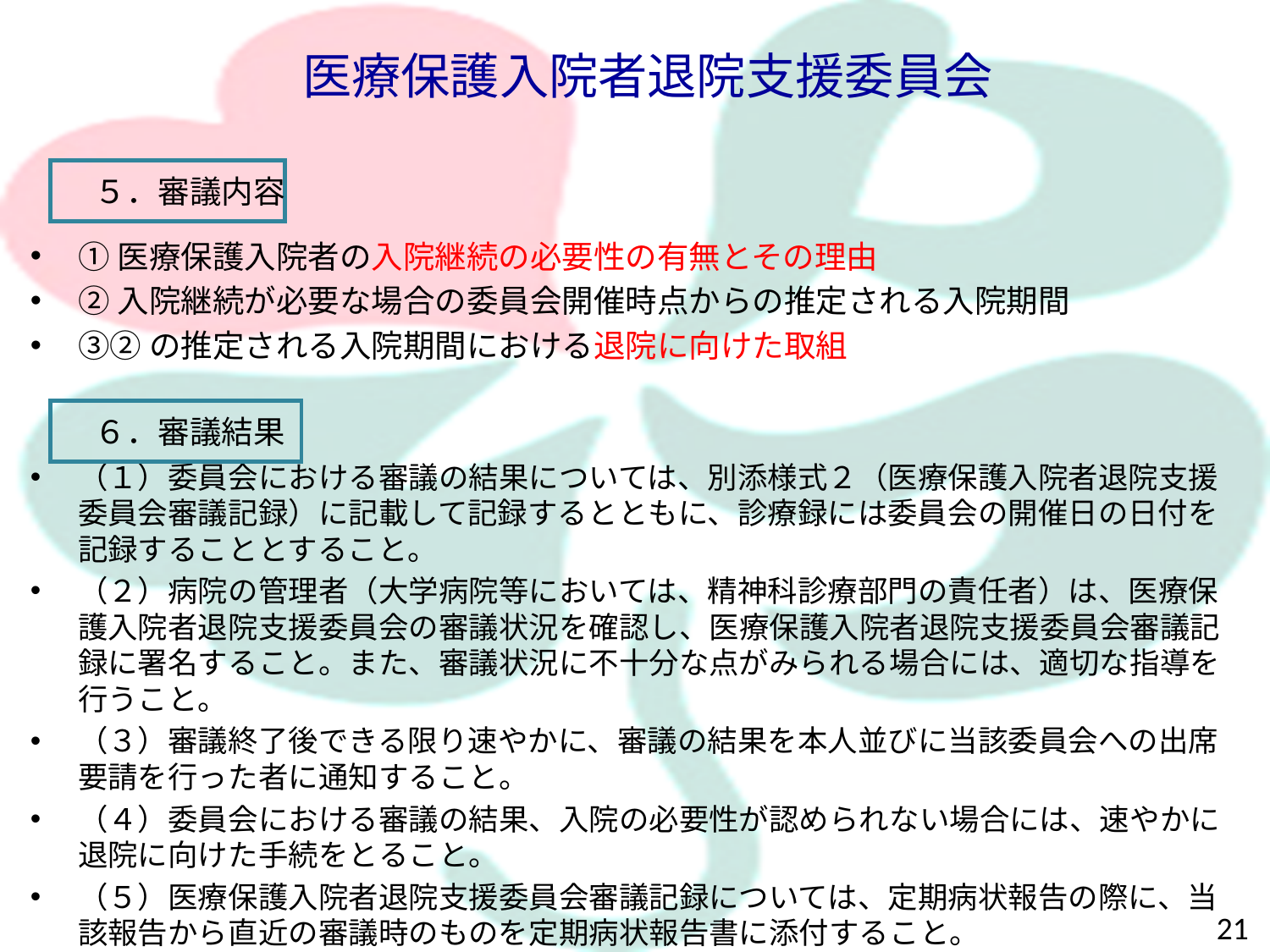

医療保護入院者退院支援委員会

　５．審議内容
①医療保護入院者の入院継続の必要性の有無とその理由
②入院継続が必要な場合の委員会開催時点からの推定される入院期間
③②の推定される入院期間における退院に向けた取組

（１）委員会における審議の結果については、別添様式２（医療保護入院者退院支援委員会審議記録）に記載して記録するとともに、診療録には委員会の開催日の日付を記録することとすること。
（２）病院の管理者（大学病院等においては、精神科診療部門の責任者）は、医療保護入院者退院支援委員会の審議状況を確認し、医療保護入院者退院支援委員会審議記録に署名すること。また、審議状況に不十分な点がみられる場合には、適切な指導を行うこと。
（３）審議終了後できる限り速やかに、審議の結果を本人並びに当該委員会への出席要請を行った者に通知すること。
（４）委員会における審議の結果、入院の必要性が認められない場合には、速やかに退院に向けた手続をとること。
（５）医療保護入院者退院支援委員会審議記録については、定期病状報告の際に、当該報告から直近の審議時のものを定期病状報告書に添付すること。

　６．審議結果
21